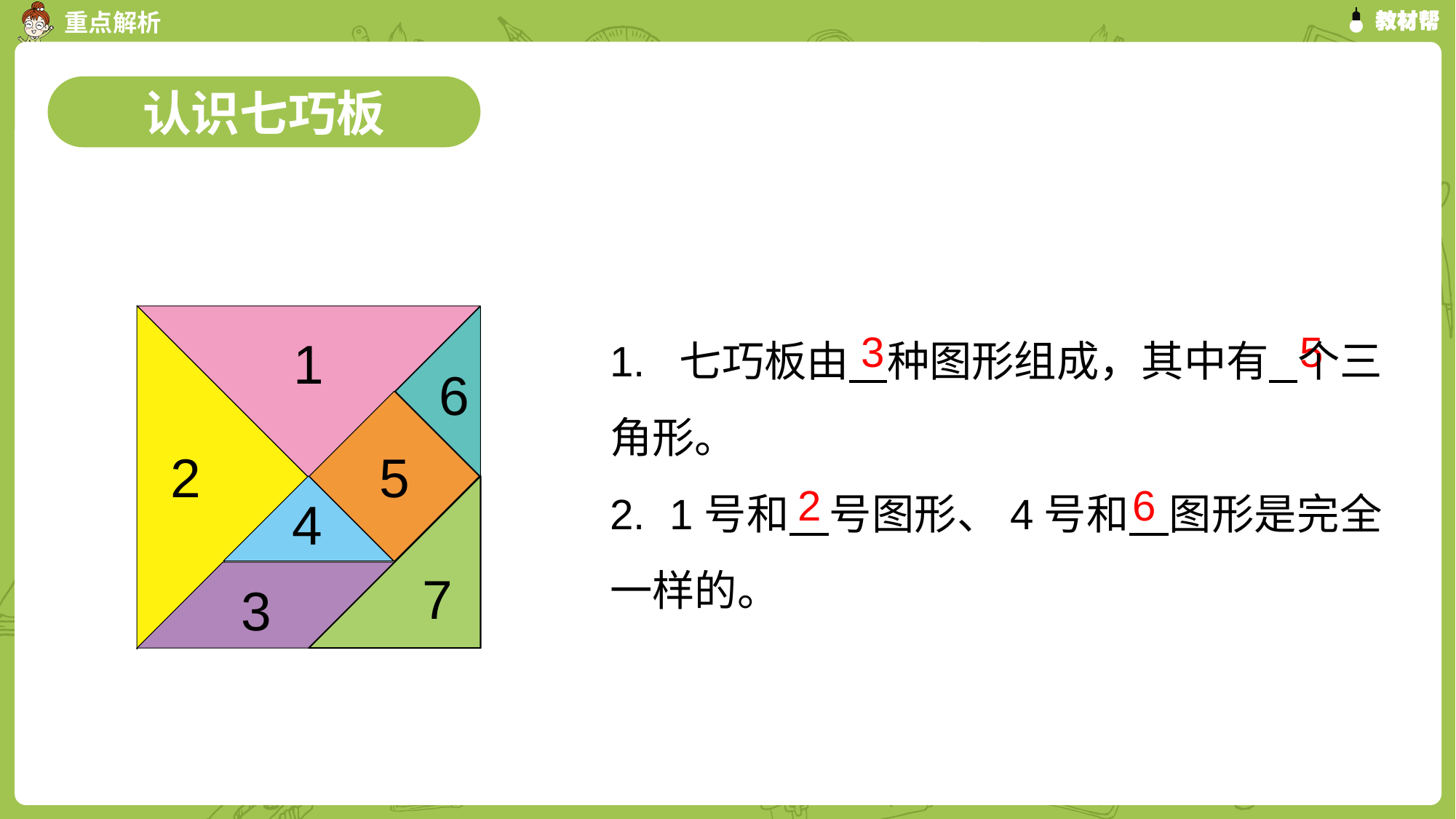

认识七巧板

1

6

2

5

7
4

3
1.  七巧板由    种图形组成，其中有   个三角形。
2.  1号和    号图形、4号和    图形是完全一样的。
3
5
2
6